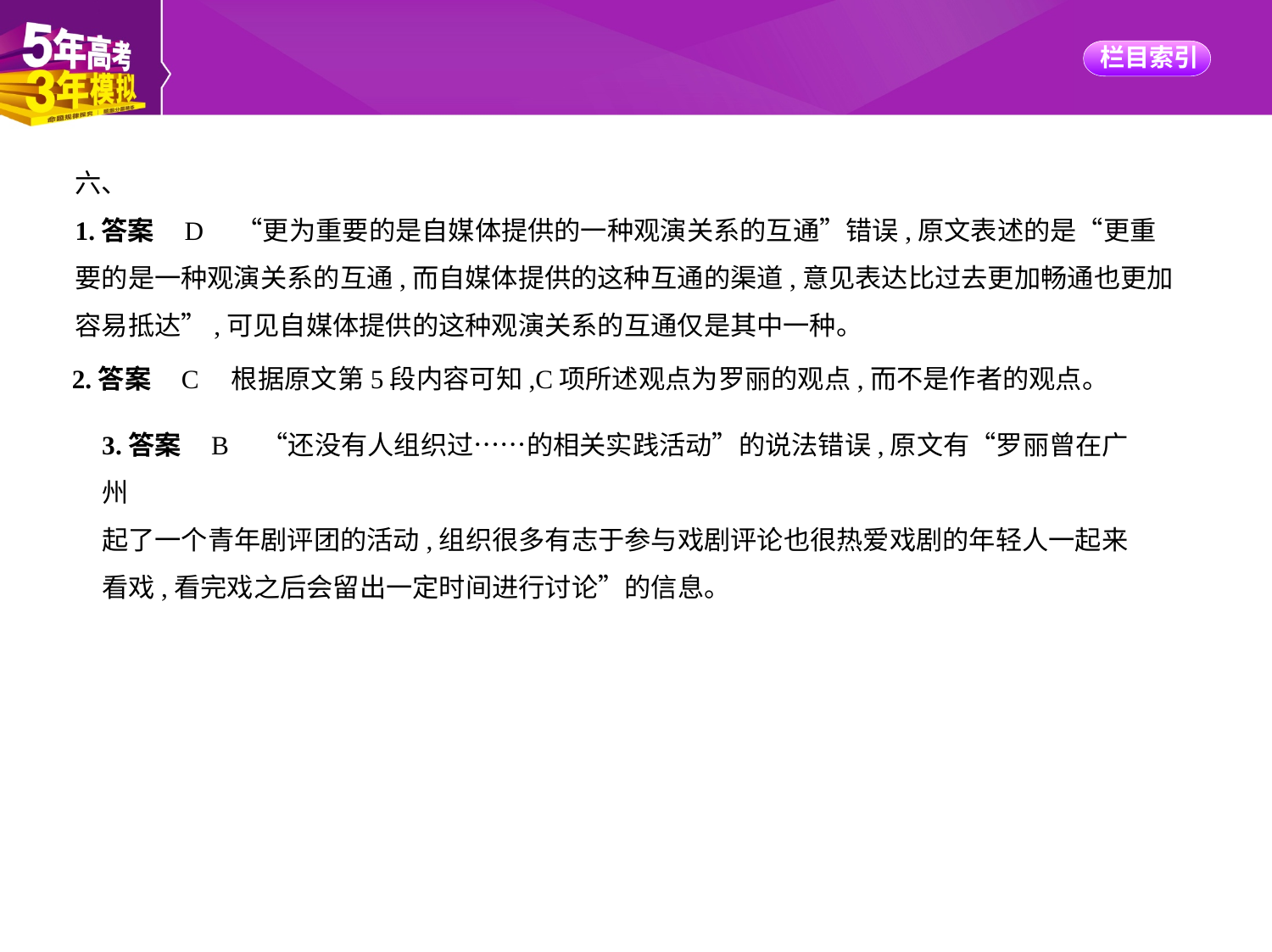

六、
1.答案    D　“更为重要的是自媒体提供的一种观演关系的互通”错误,原文表述的是“更重
要的是一种观演关系的互通,而自媒体提供的这种互通的渠道,意见表达比过去更加畅通也更加
容易抵达”,可见自媒体提供的这种观演关系的互通仅是其中一种。
2.答案    C　根据原文第5段内容可知,C项所述观点为罗丽的观点,而不是作者的观点。
3.答案    B　“还没有人组织过……的相关实践活动”的说法错误,原文有“罗丽曾在广州
起了一个青年剧评团的活动,组织很多有志于参与戏剧评论也很热爱戏剧的年轻人一起来看戏,看完戏之后会留出一定时间进行讨论”的信息。